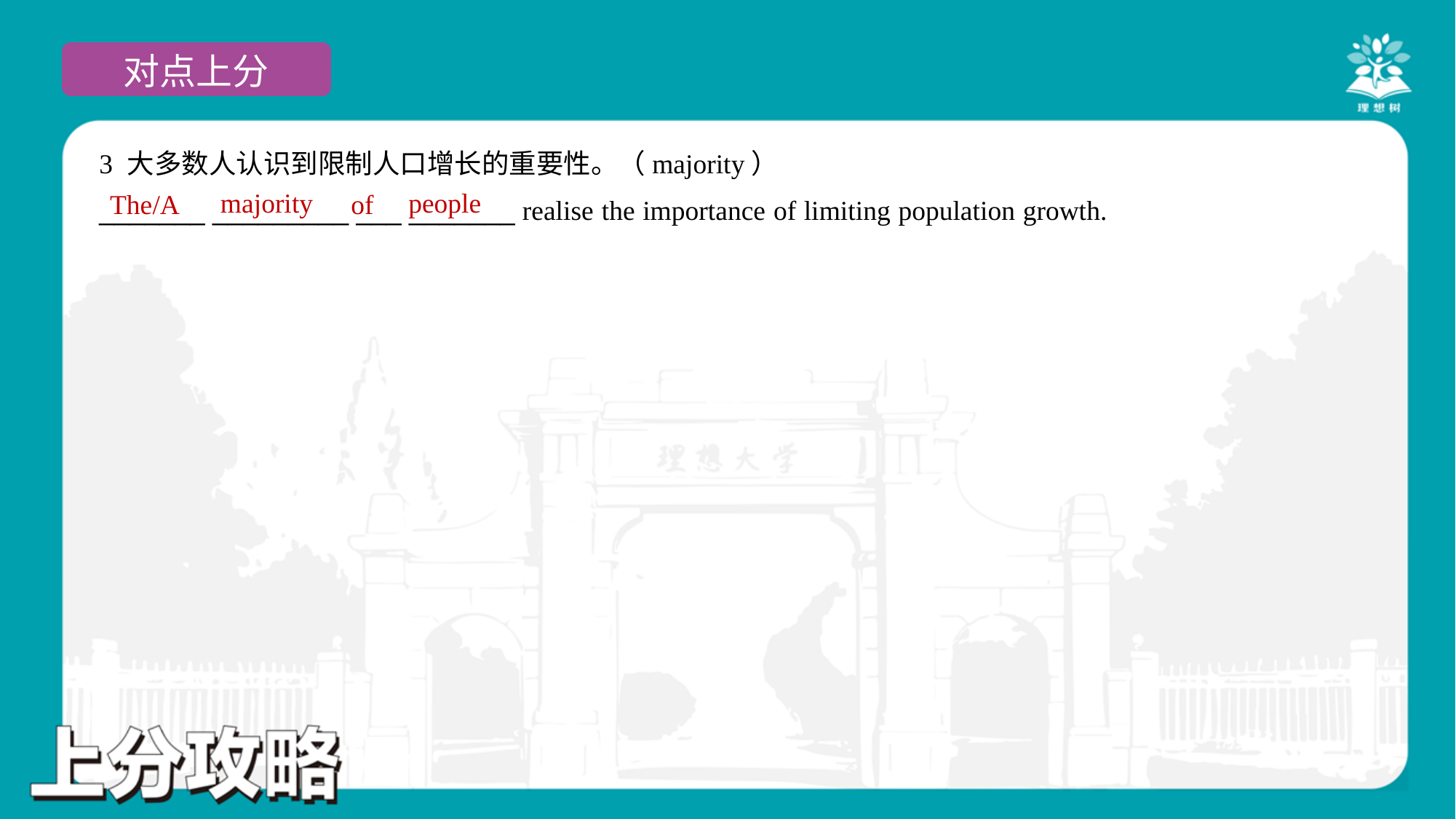

3 大多数人认识到限制人口增长的重要性。（majority）
_______ _________ ___ _______ realise the importance of limiting population growth.
majority
people
The/A
of